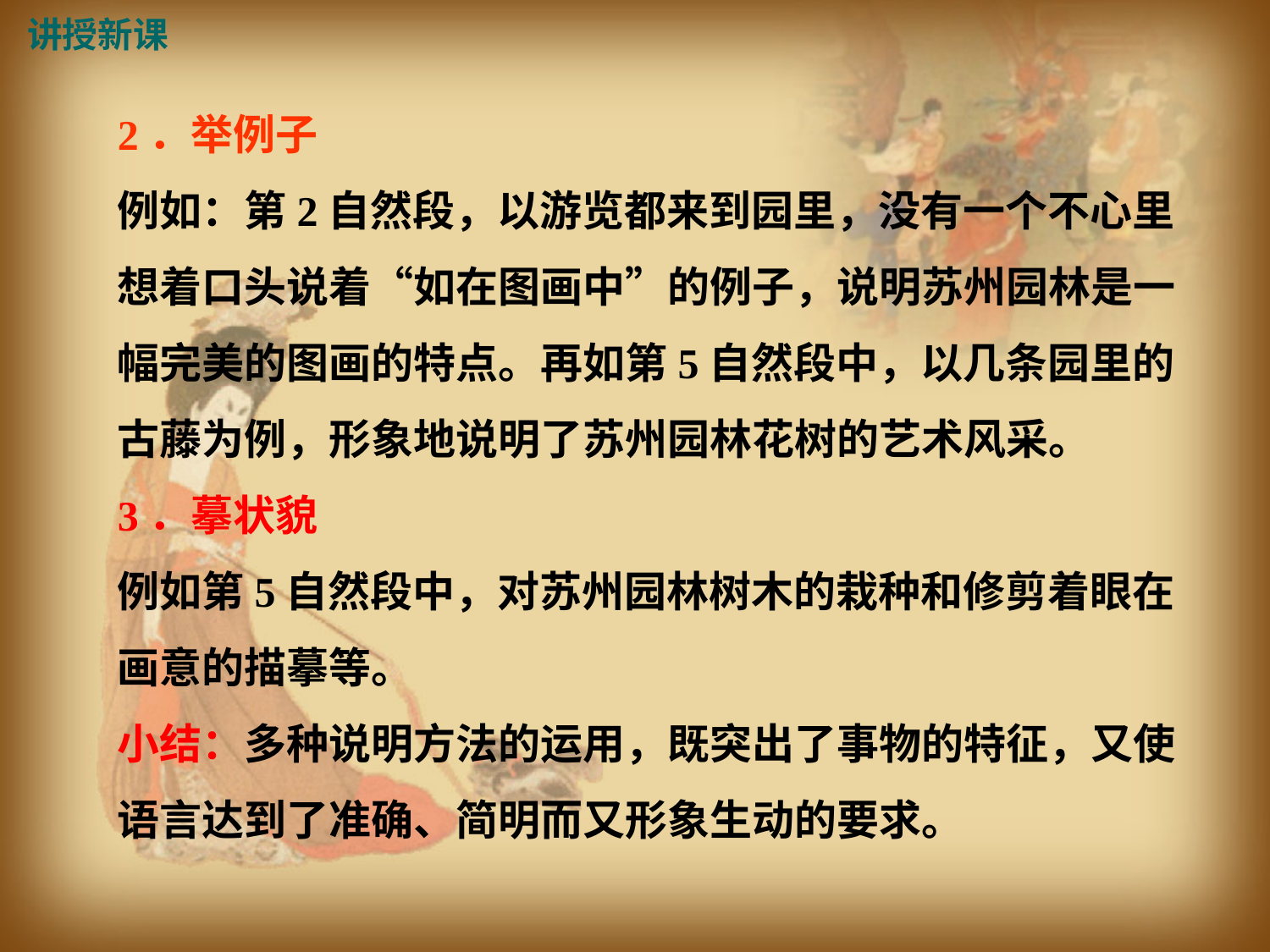

讲授新课
2．举例子
例如：第2自然段，以游览都来到园里，没有一个不心里想着口头说着“如在图画中”的例子，说明苏州园林是一幅完美的图画的特点。再如第5自然段中，以几条园里的古藤为例，形象地说明了苏州园林花树的艺术风采。
3．摹状貌
例如第5自然段中，对苏州园林树木的栽种和修剪着眼在画意的描摹等。
小结：多种说明方法的运用，既突出了事物的特征，又使语言达到了准确、简明而又形象生动的要求。